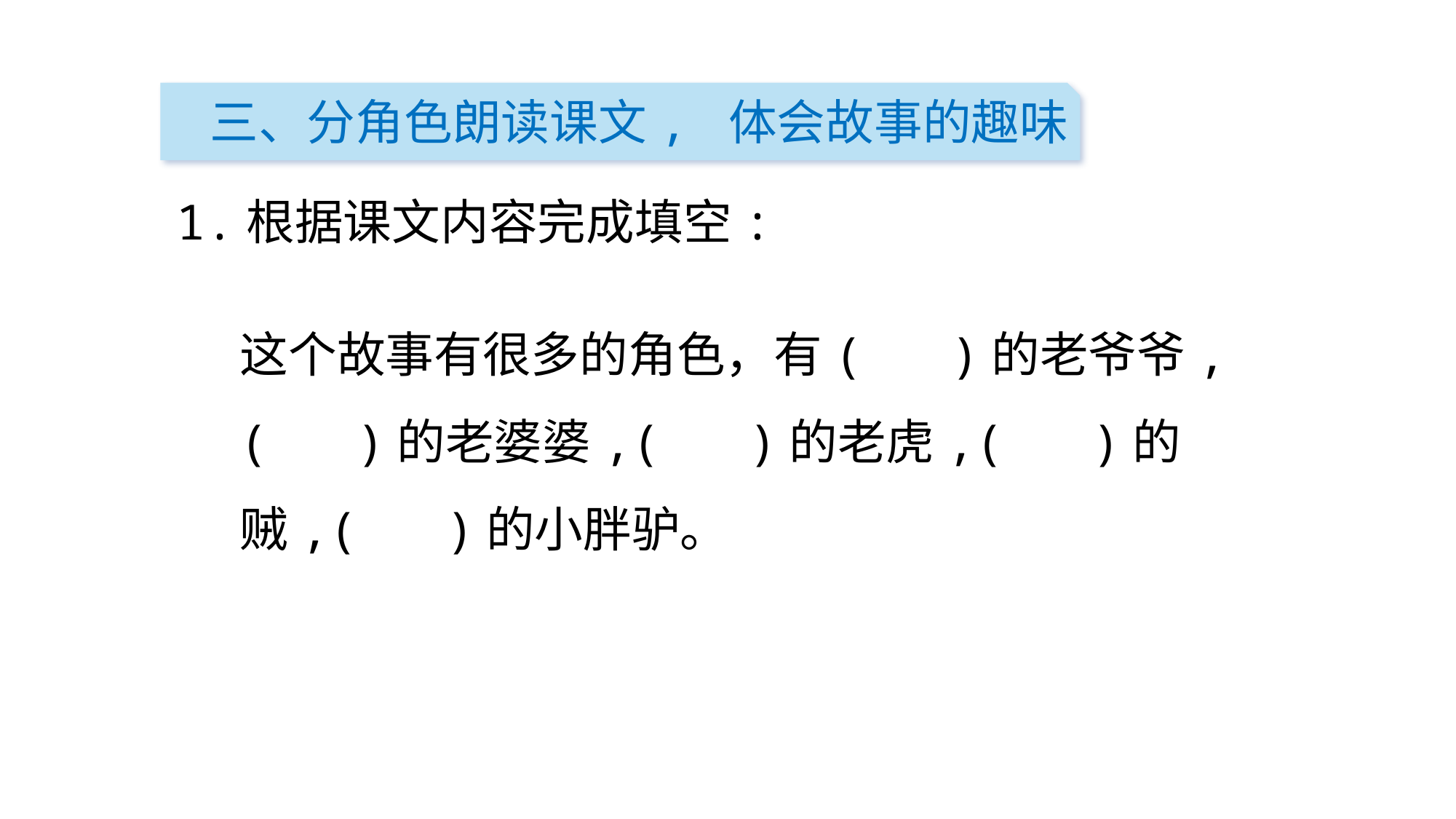

三、分角色朗读课文, 体会故事的趣味
1.根据课文内容完成填空:
这个故事有很多的角色，有(   )的老爷爷,(   )的老婆婆,(   )的老虎,(   )的贼,(   )的小胖驴。